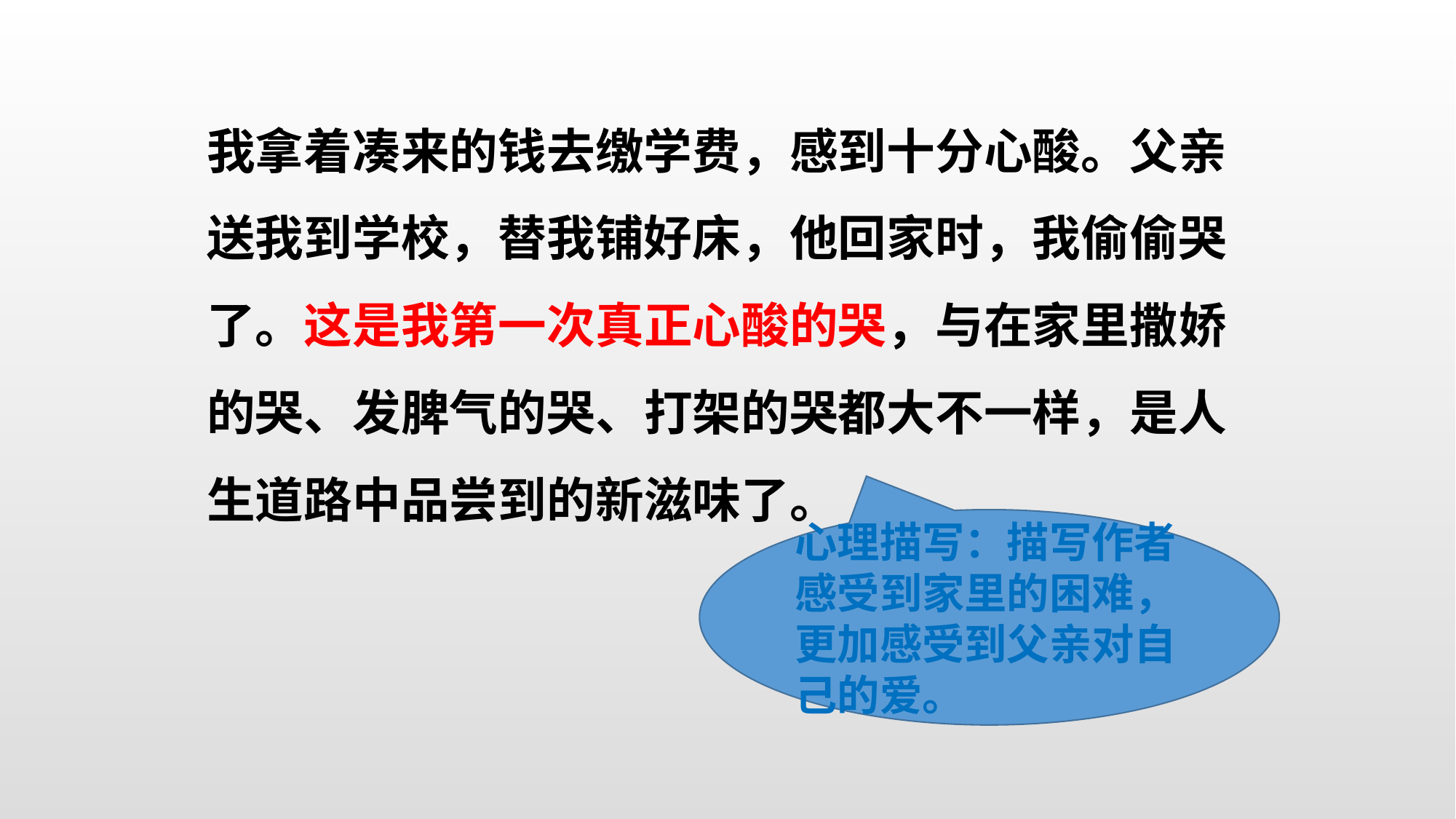

我拿着凑来的钱去缴学费，感到十分心酸。父亲送我到学校，替我铺好床，他回家时，我偷偷哭了。这是我第一次真正心酸的哭，与在家里撒娇的哭、发脾气的哭、打架的哭都大不一样，是人生道路中品尝到的新滋味了。
心理描写：描写作者感受到家里的困难，更加感受到父亲对自己的爱。